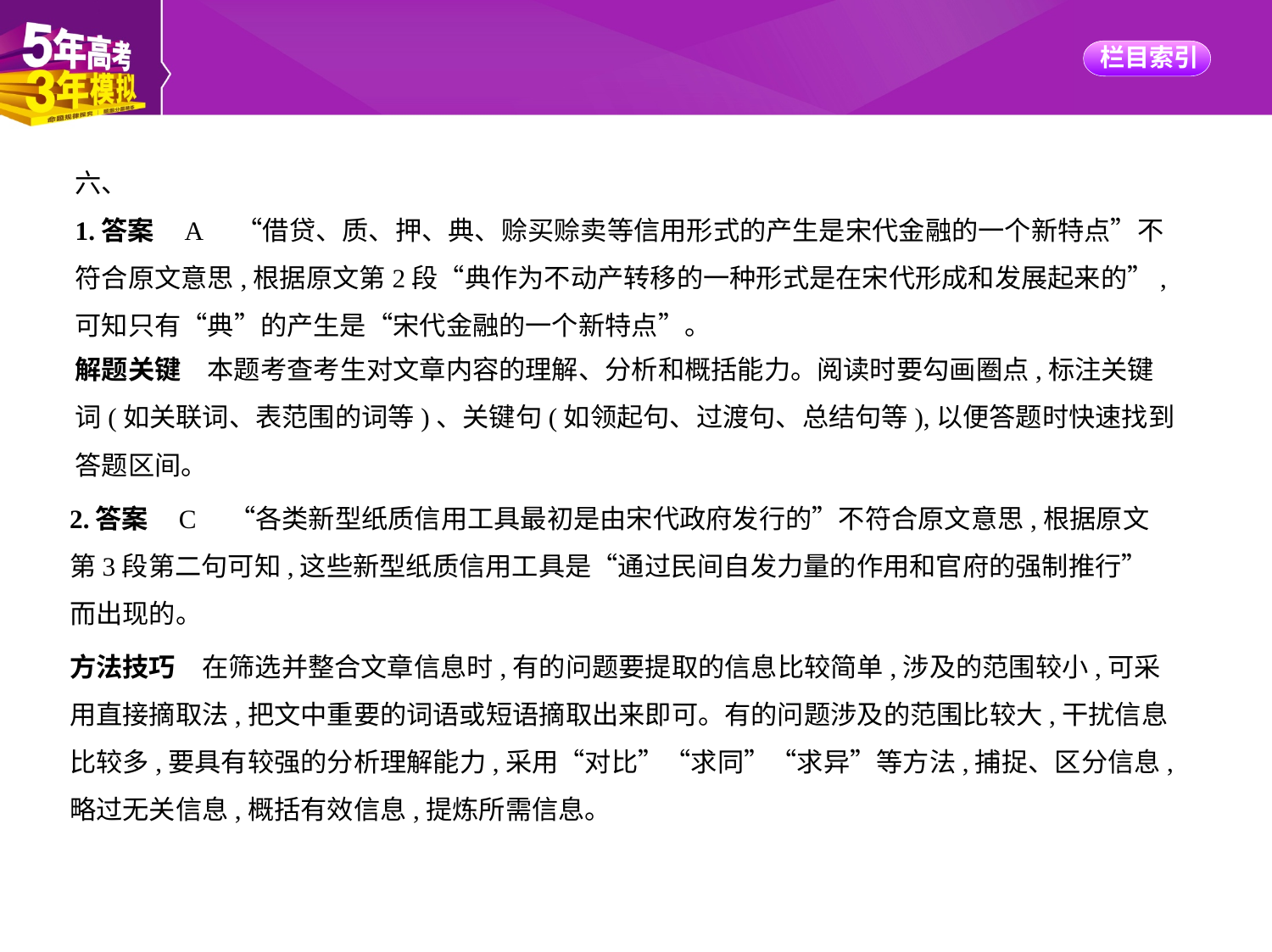

六、
1.答案    A　“借贷、质、押、典、赊买赊卖等信用形式的产生是宋代金融的一个新特点”不
符合原文意思,根据原文第2段“典作为不动产转移的一种形式是在宋代形成和发展起来的”,
可知只有“典”的产生是“宋代金融的一个新特点”。
解题关键　本题考查考生对文章内容的理解、分析和概括能力。阅读时要勾画圈点,标注关键
词(如关联词、表范围的词等)、关键句(如领起句、过渡句、总结句等),以便答题时快速找到
答题区间。
2.答案    C　“各类新型纸质信用工具最初是由宋代政府发行的”不符合原文意思,根据原文
第3段第二句可知,这些新型纸质信用工具是“通过民间自发力量的作用和官府的强制推行”
而出现的。
方法技巧　在筛选并整合文章信息时,有的问题要提取的信息比较简单,涉及的范围较小,可采
用直接摘取法,把文中重要的词语或短语摘取出来即可。有的问题涉及的范围比较大,干扰信息
比较多,要具有较强的分析理解能力,采用“对比”“求同”“求异”等方法,捕捉、区分信息,
略过无关信息,概括有效信息,提炼所需信息。